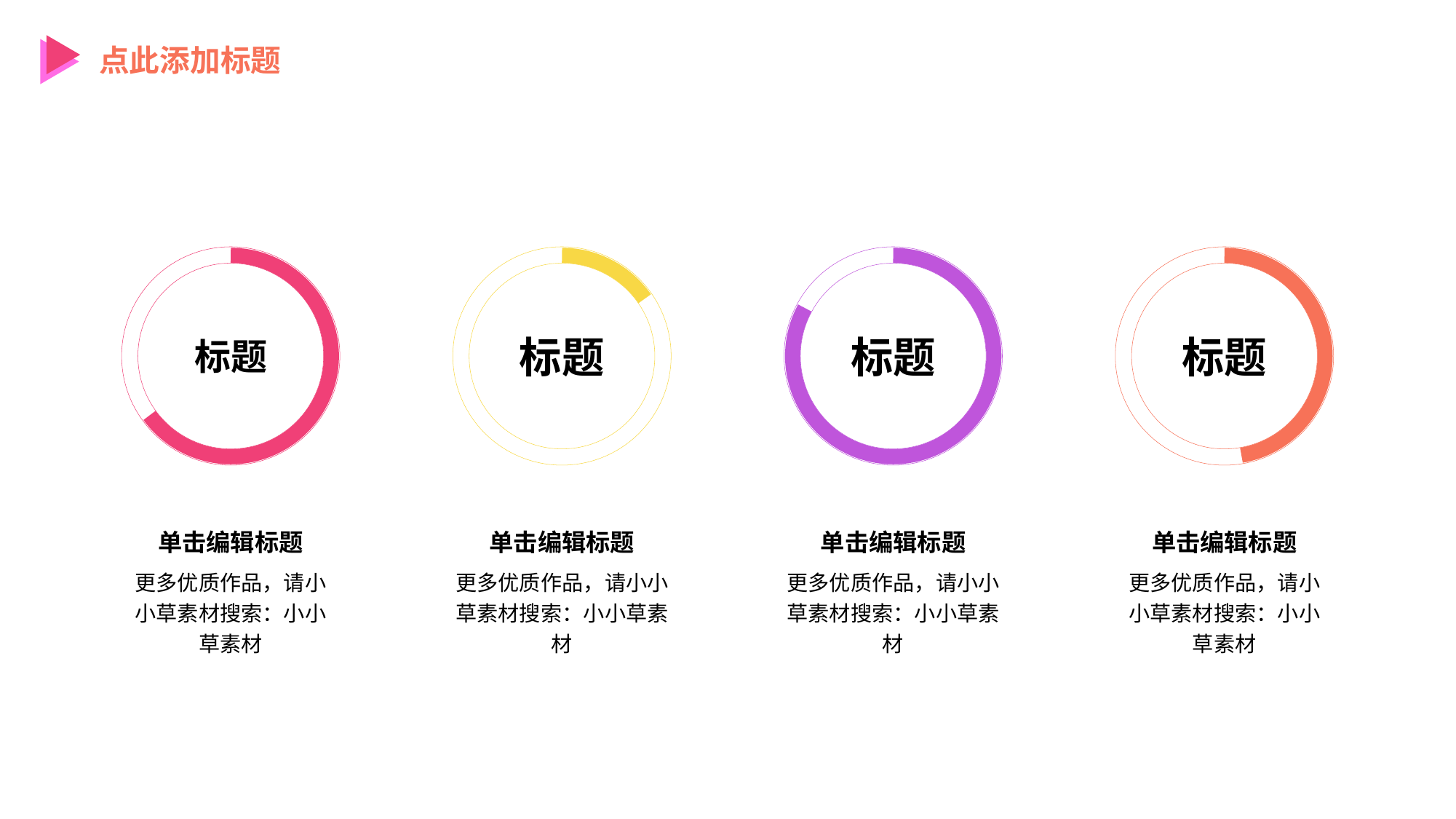

点此添加标题

标题
标题
标题
标题
单击编辑标题
更多优质作品，请小小草素材搜索：小小草素材
单击编辑标题
更多优质作品，请小小草素材搜索：小小草素材
单击编辑标题
更多优质作品，请小小草素材搜索：小小草素材
单击编辑标题
更多优质作品，请小小草素材搜索：小小草素材